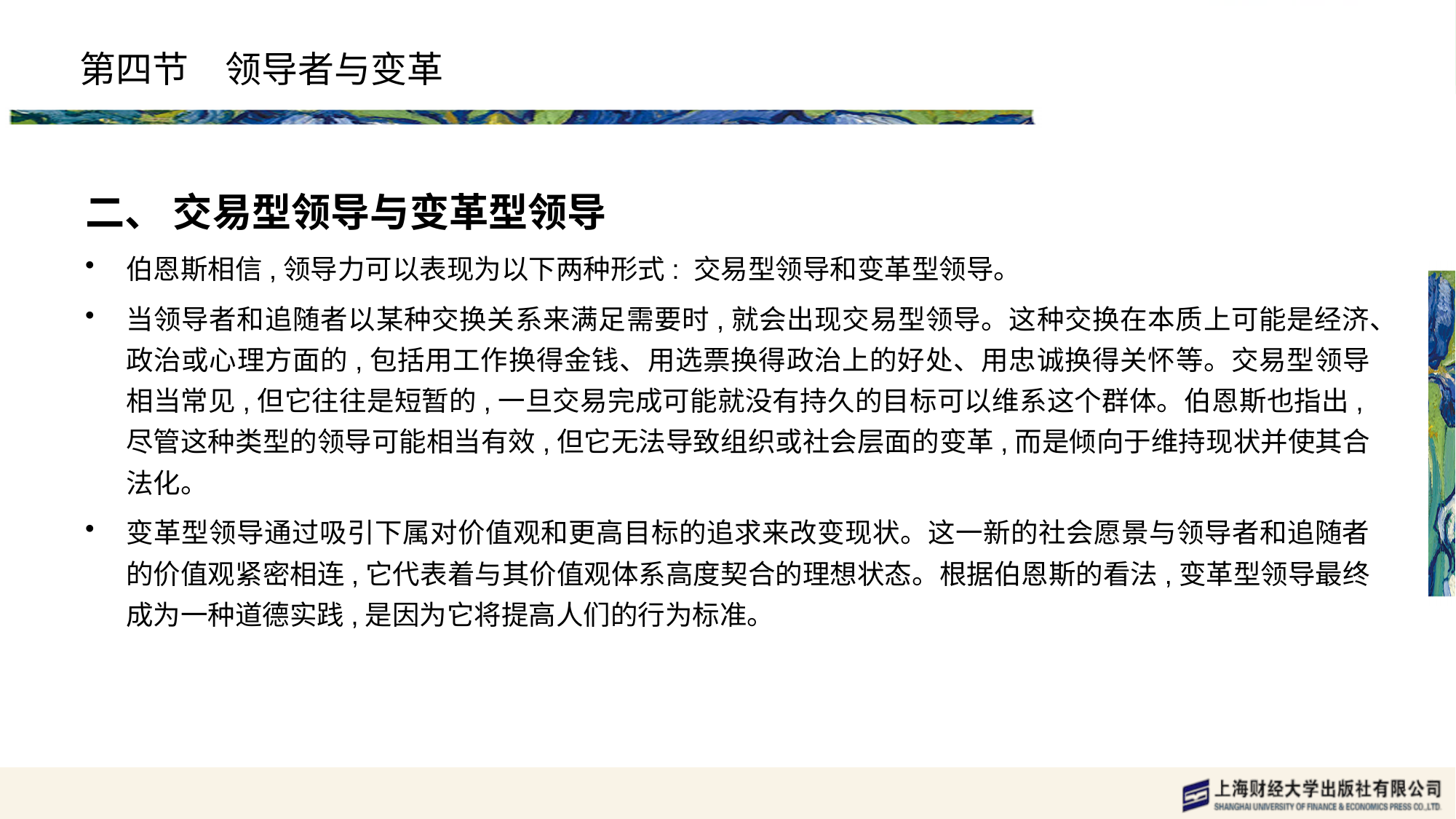

# 第四节　领导者与变革
二、 交易型领导与变革型领导
伯恩斯相信,领导力可以表现为以下两种形式: 交易型领导和变革型领导。
当领导者和追随者以某种交换关系来满足需要时,就会出现交易型领导。这种交换在本质上可能是经济、政治或心理方面的,包括用工作换得金钱、用选票换得政治上的好处、用忠诚换得关怀等。交易型领导相当常见,但它往往是短暂的,一旦交易完成可能就没有持久的目标可以维系这个群体。伯恩斯也指出,尽管这种类型的领导可能相当有效,但它无法导致组织或社会层面的变革,而是倾向于维持现状并使其合法化。
变革型领导通过吸引下属对价值观和更高目标的追求来改变现状。这一新的社会愿景与领导者和追随者的价值观紧密相连,它代表着与其价值观体系高度契合的理想状态。根据伯恩斯的看法,变革型领导最终成为一种道德实践,是因为它将提高人们的行为标准。